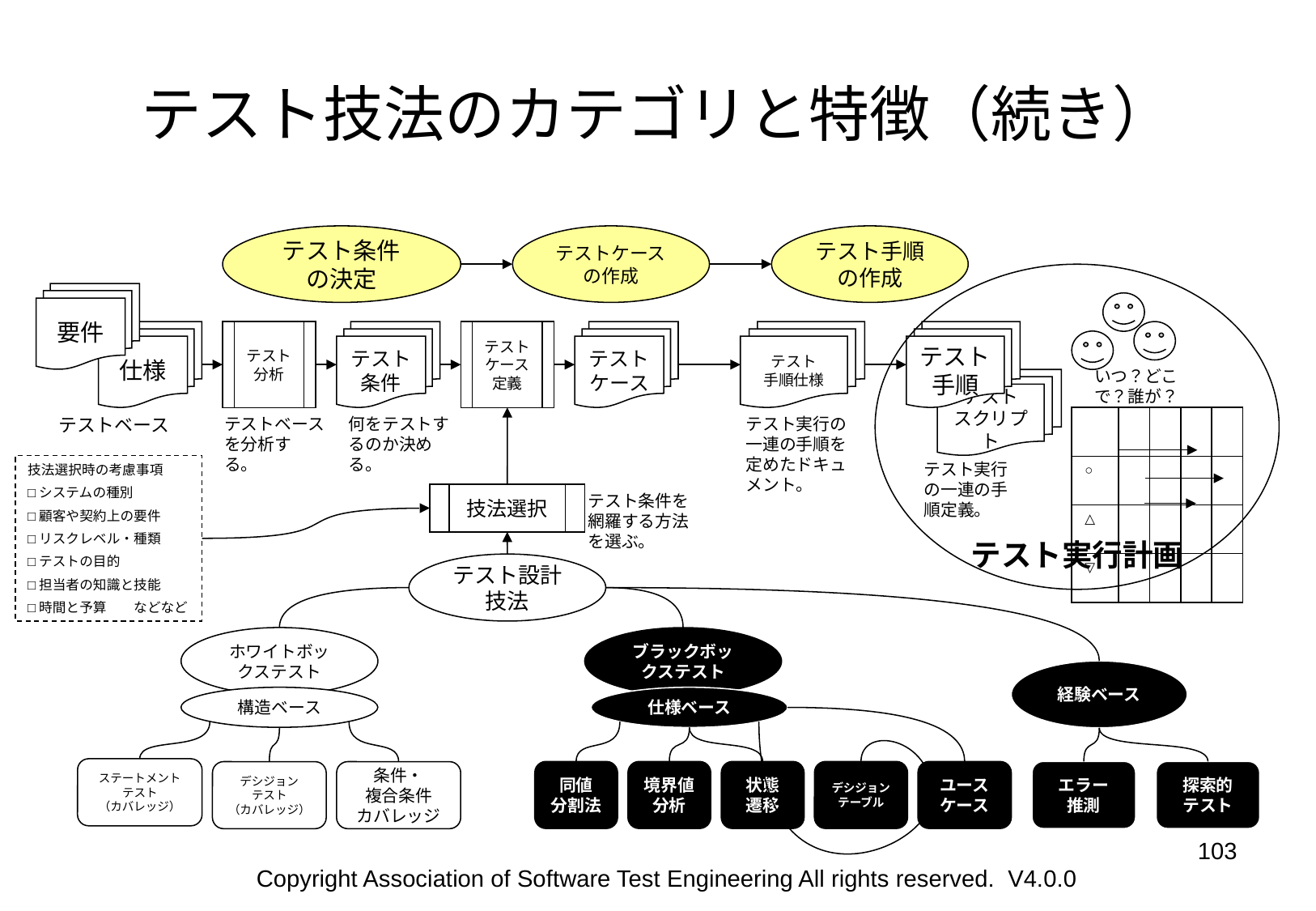

# テスト技法のカテゴリと特徴（続き）
テスト条件
の決定
テストケース
の作成
テスト手順
の作成

テスト実行計画
要件

仕様
テスト
分析
テスト
条件
テスト
ケース
定義
テスト
ケース
テスト
手順仕様
テスト
手順

いつ？どこで？誰が？
テスト
スクリプト
テストベース
テストベースを分析する。
何をテストするのか決める。
テスト実行の
一連の手順を
定めたドキュメント。
|  |  |  |  |  |
| --- | --- | --- | --- | --- |
| ○ |  |  |  |  |
| △ |  |  |  |  |
| ▽ |  |  |  |  |
テスト実行の一連の手順定義。
技法選択時の考慮事項
□システムの種別
□顧客や契約上の要件
□リスクレベル・種類
□テストの目的
□担当者の知識と技能
□時間と予算　　などなど
テスト条件を網羅する方法を選ぶ。
技法選択
テスト設計
技法
ホワイトボックステスト
ブラックボックステスト
経験ベース
構造ベース
仕様ベース
ステートメント
テスト
（カバレッジ）
同値
分割法
境界値
分析
状態
遷移
デシジョン
テーブル
ユース
ケース
エラー
推測
探索的
テスト
デシジョン
テスト
（カバレッジ）
条件・
複合条件
カバレッジ
103
Copyright Association of Software Test Engineering All rights reserved.  V4.0.0